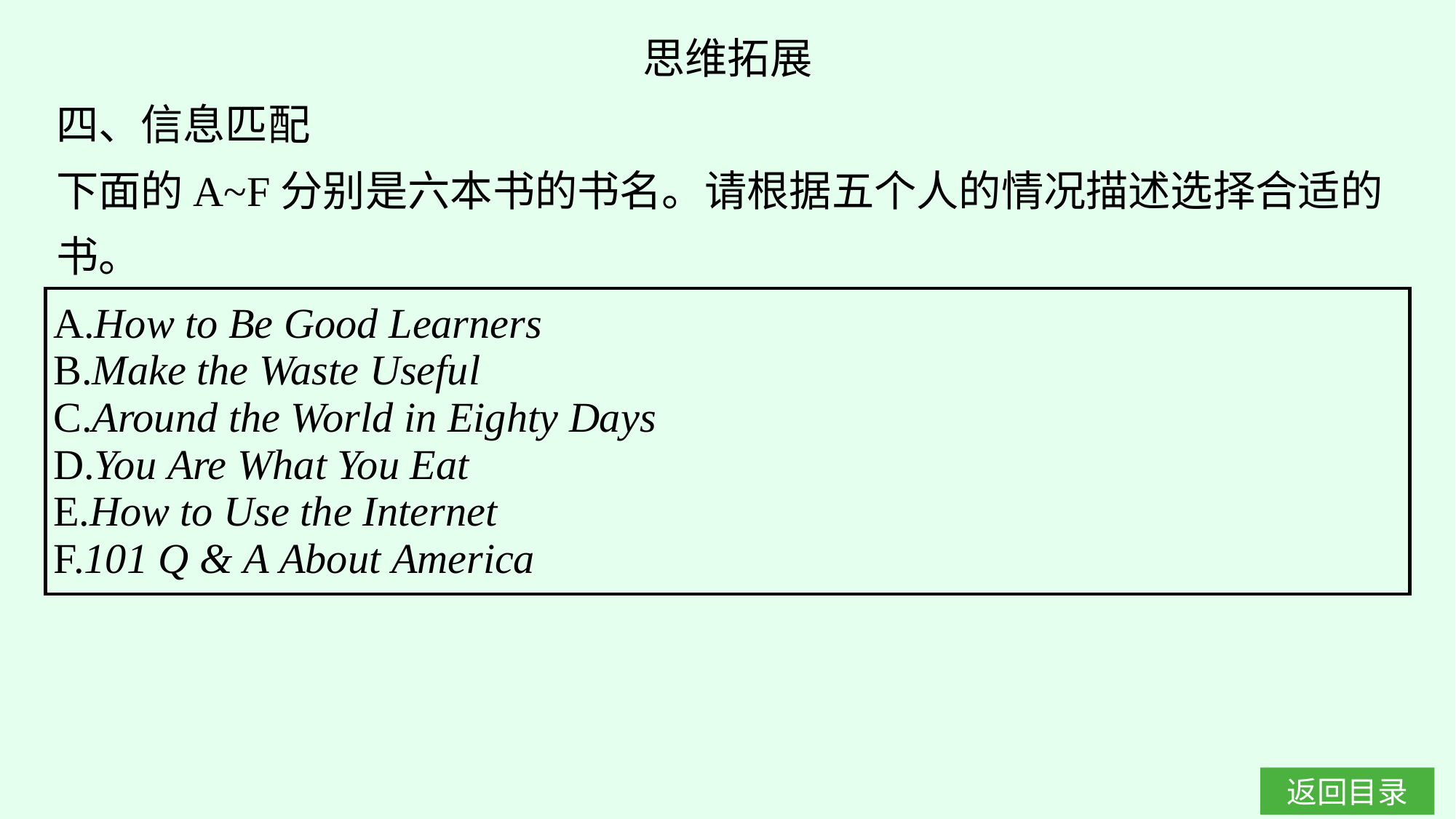

思维拓展
四、信息匹配
下面的A~F分别是六本书的书名。请根据五个人的情况描述选择合适的书。
| A.How to Be Good Learners B.Make the Waste Useful C.Around the World in Eighty Days D.You Are What You Eat E.How to Use the Internet F.101 Q & A About America |
| --- |